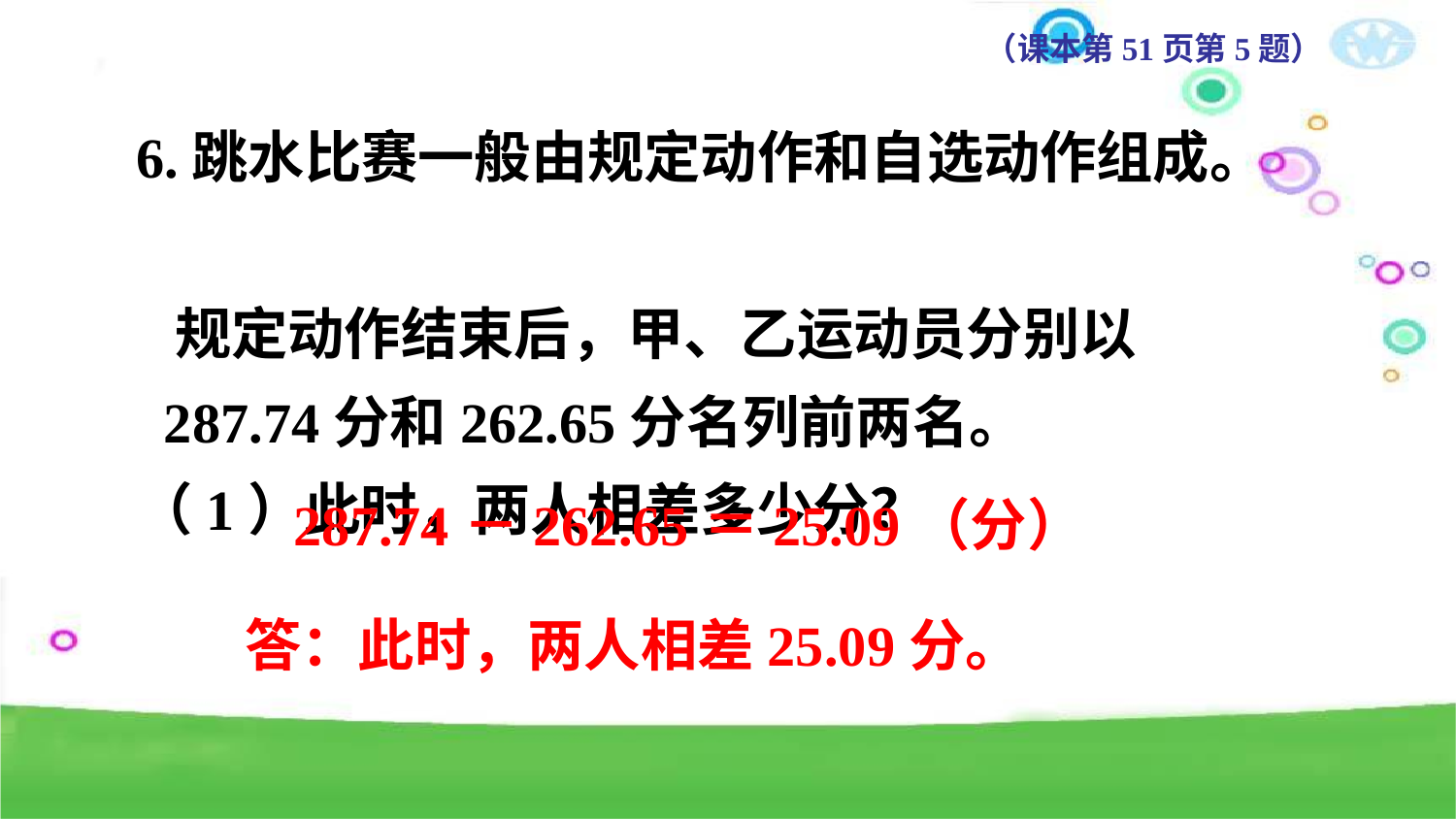

（课本第51页第5题）
6.跳水比赛一般由规定动作和自选动作组成。
  规定动作结束后，甲、乙运动员分别以
  287.74分和262.65分名列前两名。
（1）此时，两人相差多少分？
287.74－262.65＝25.09（分）
答：此时，两人相差25.09分。